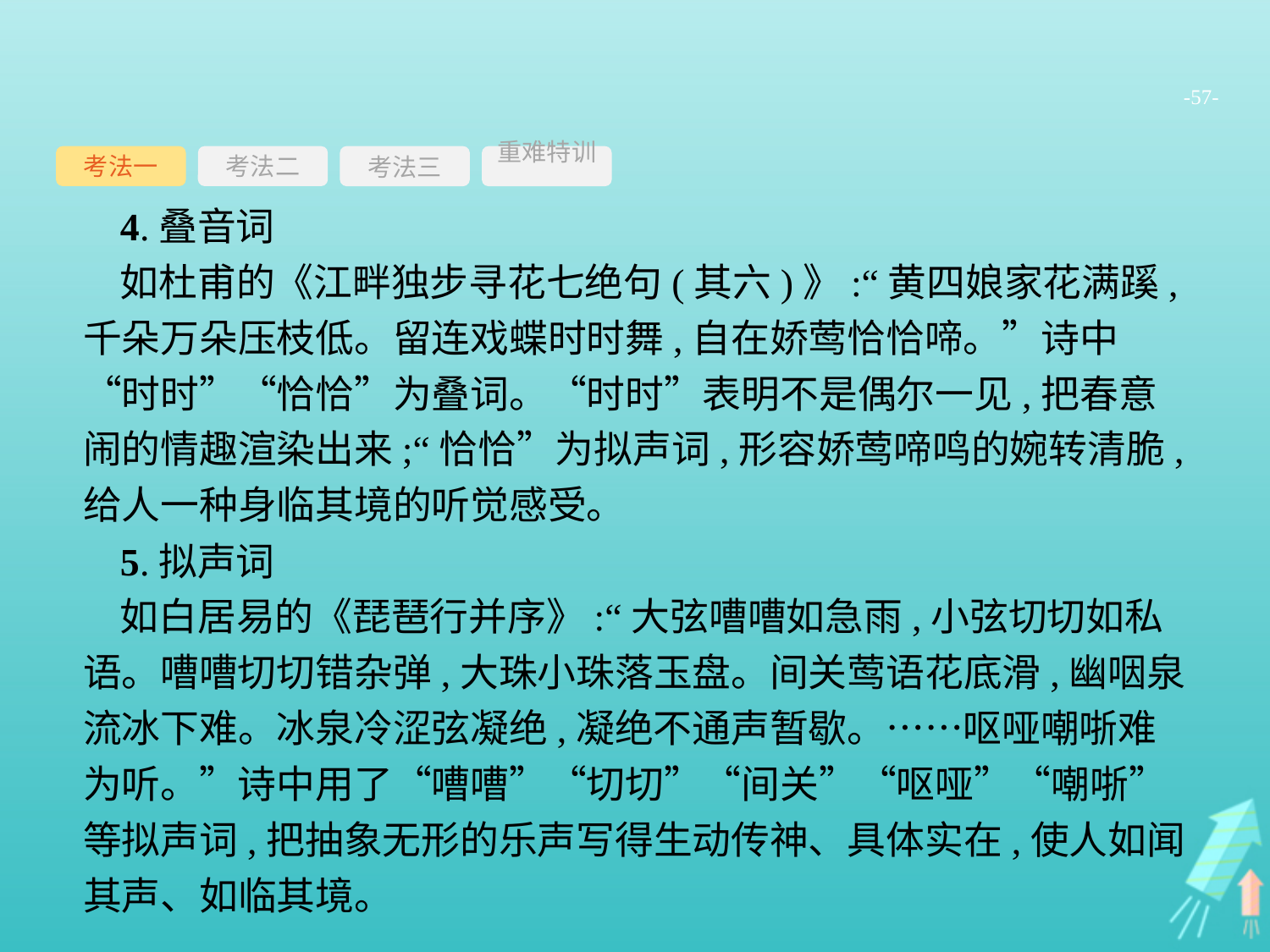

-57-
考法一
考法三
重难特训
考法二
4.叠音词
如杜甫的《江畔独步寻花七绝句(其六)》:“黄四娘家花满蹊,千朵万朵压枝低。留连戏蝶时时舞,自在娇莺恰恰啼。”诗中“时时”“恰恰”为叠词。“时时”表明不是偶尔一见,把春意闹的情趣渲染出来;“恰恰”为拟声词,形容娇莺啼鸣的婉转清脆,给人一种身临其境的听觉感受。
5.拟声词
如白居易的《琵琶行并序》:“大弦嘈嘈如急雨,小弦切切如私语。嘈嘈切切错杂弹,大珠小珠落玉盘。间关莺语花底滑,幽咽泉流冰下难。冰泉冷涩弦凝绝,凝绝不通声暂歇。……呕哑嘲哳难为听。”诗中用了“嘈嘈”“切切”“间关”“呕哑”“嘲哳”等拟声词,把抽象无形的乐声写得生动传神、具体实在,使人如闻其声、如临其境。